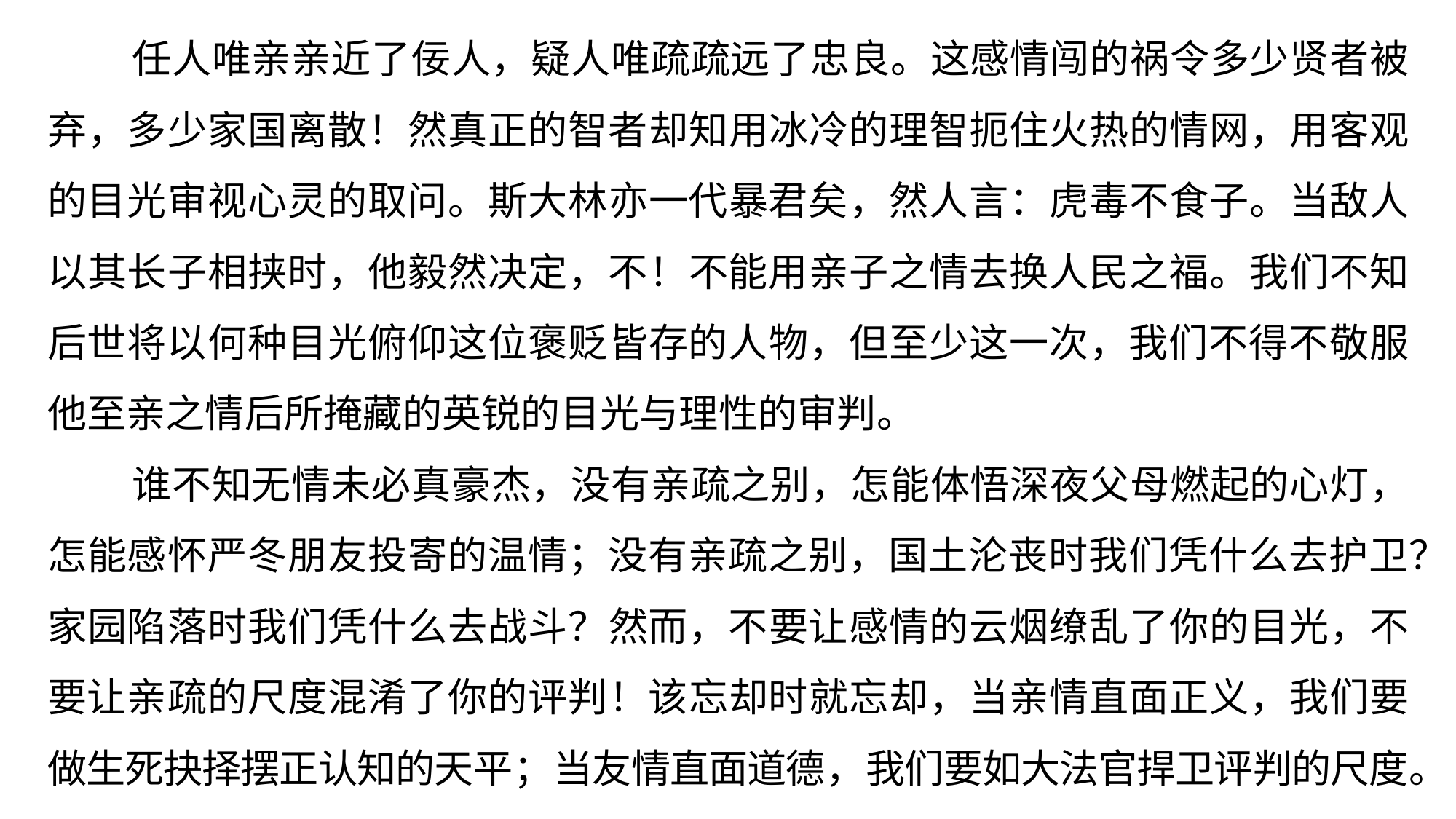

任人唯亲亲近了佞人，疑人唯疏疏远了忠良。这感情闯的祸令多少贤者被弃，多少家国离散！然真正的智者却知用冰冷的理智扼住火热的情网，用客观的目光审视心灵的取问。斯大林亦一代暴君矣，然人言：虎毒不食子。当敌人以其长子相挟时，他毅然决定，不！不能用亲子之情去换人民之福。我们不知后世将以何种目光俯仰这位褒贬皆存的人物，但至少这一次，我们不得不敬服他至亲之情后所掩藏的英锐的目光与理性的审判。
        谁不知无情未必真豪杰，没有亲疏之别，怎能体悟深夜父母燃起的心灯，怎能感怀严冬朋友投寄的温情；没有亲疏之别，国土沦丧时我们凭什么去护卫？家园陷落时我们凭什么去战斗？然而，不要让感情的云烟缭乱了你的目光，不要让亲疏的尺度混淆了你的评判！该忘却时就忘却，当亲情直面正义，我们要做生死抉择摆正认知的天平；当友情直面道德，我们要如大法官捍卫评判的尺度。